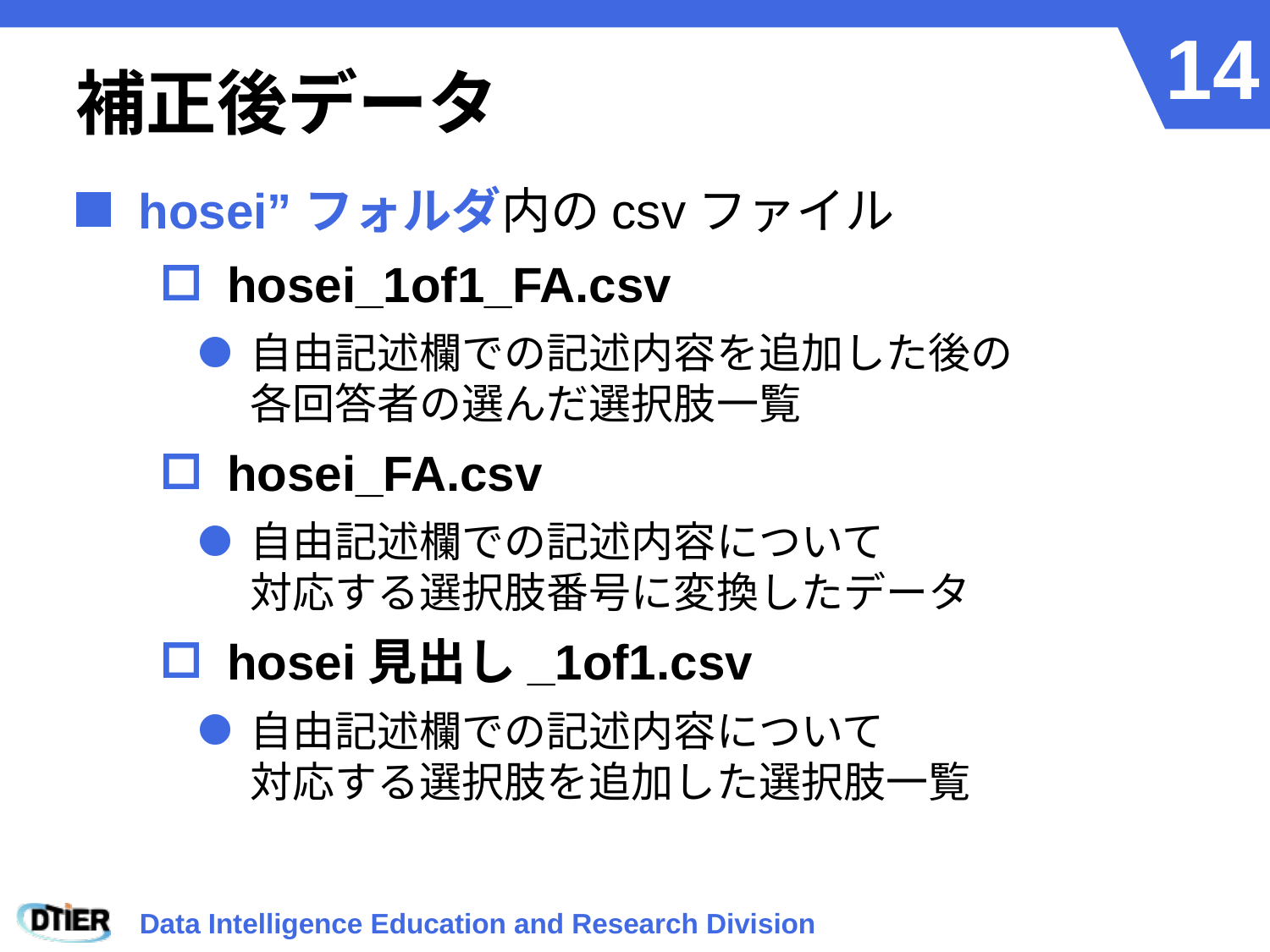

# 補正後データ
hosei”フォルダ内のcsvファイル
hosei_1of1_FA.csv
自由記述欄での記述内容を追加した後の
各回答者の選んだ選択肢一覧
hosei_FA.csv
自由記述欄での記述内容について
対応する選択肢番号に変換したデータ
hosei見出し_1of1.csv
自由記述欄での記述内容について
対応する選択肢を追加した選択肢一覧